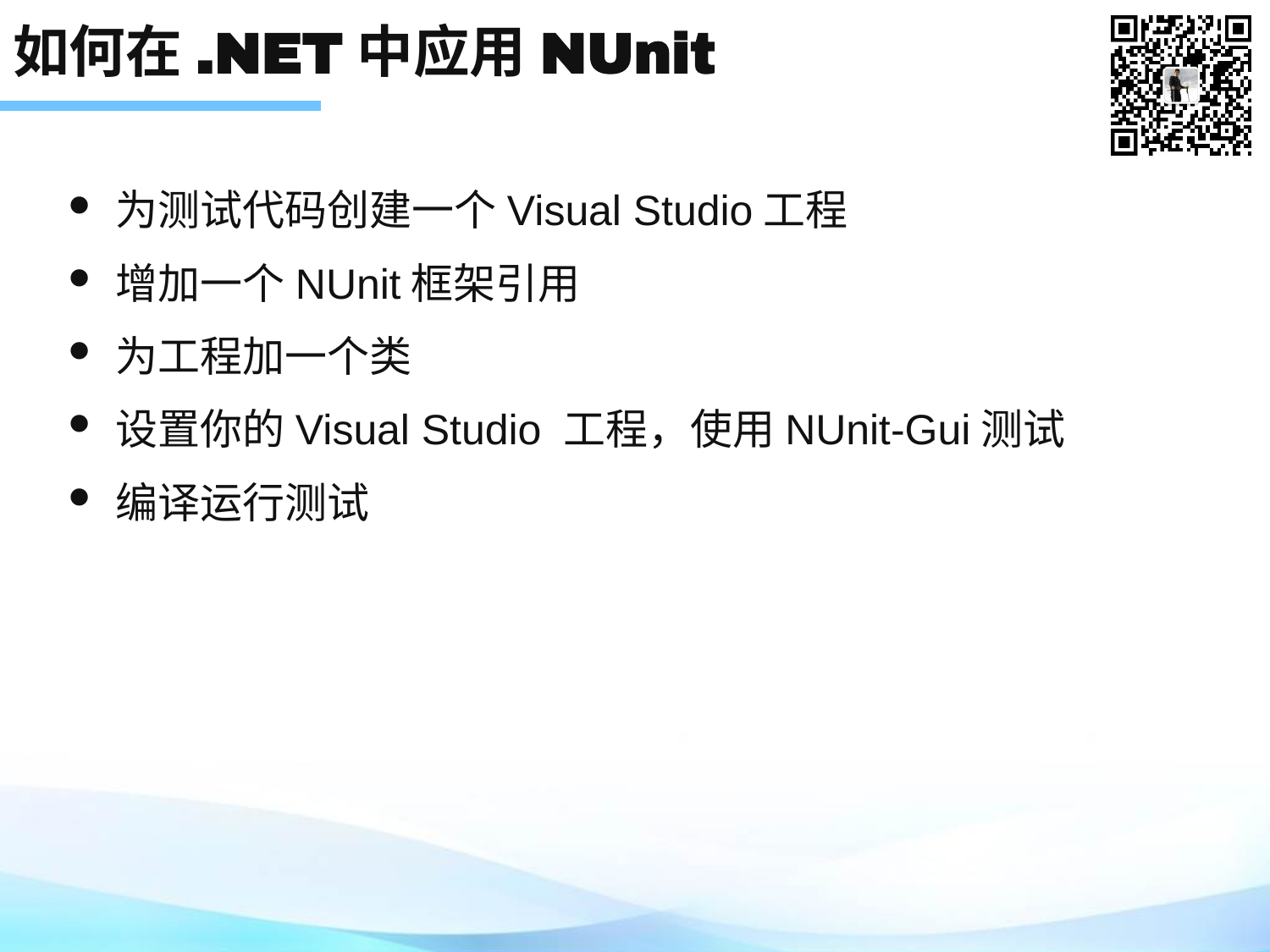

# 如何在.NET中应用NUnit
为测试代码创建一个Visual Studio工程
增加一个NUnit框架引用
为工程加一个类
设置你的Visual Studio 工程，使用NUnit-Gui测试
编译运行测试